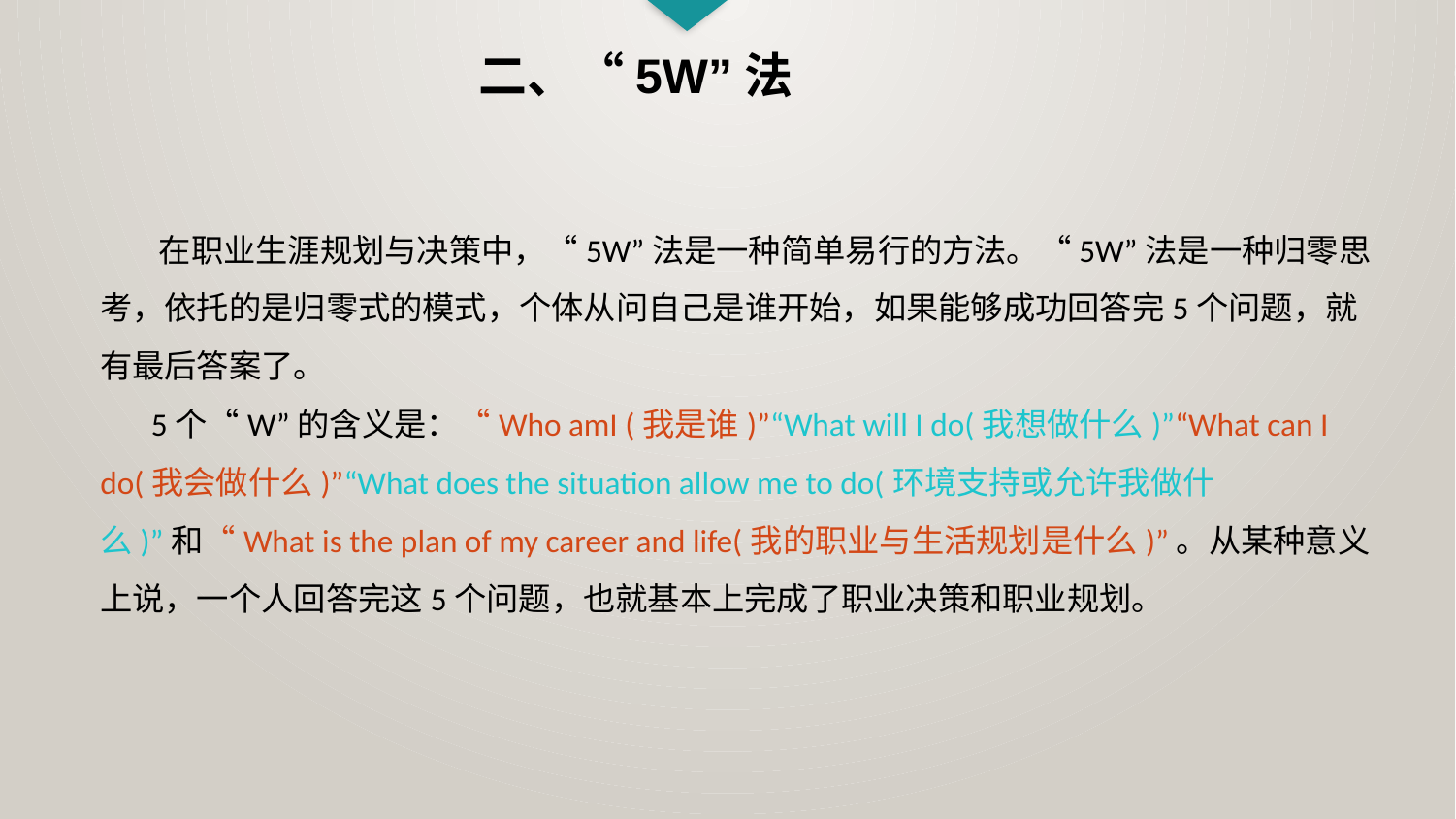

二、“5W”法
       在职业生涯规划与决策中，“5W”法是一种简单易行的方法。“5W”法是一种归零思考，依托的是归零式的模式，个体从问自己是谁开始，如果能够成功回答完5个问题，就有最后答案了。
       5个“W”的含义是：“Who amI (我是谁)”“What will I do(我想做什么)”“What can I do(我会做什么)”“What does the situation allow me to do(环境支持或允许我做什么)”和“What is the plan of my career and life(我的职业与生活规划是什么)”。从某种意义上说，一个人回答完这5个问题，也就基本上完成了职业决策和职业规划。
47